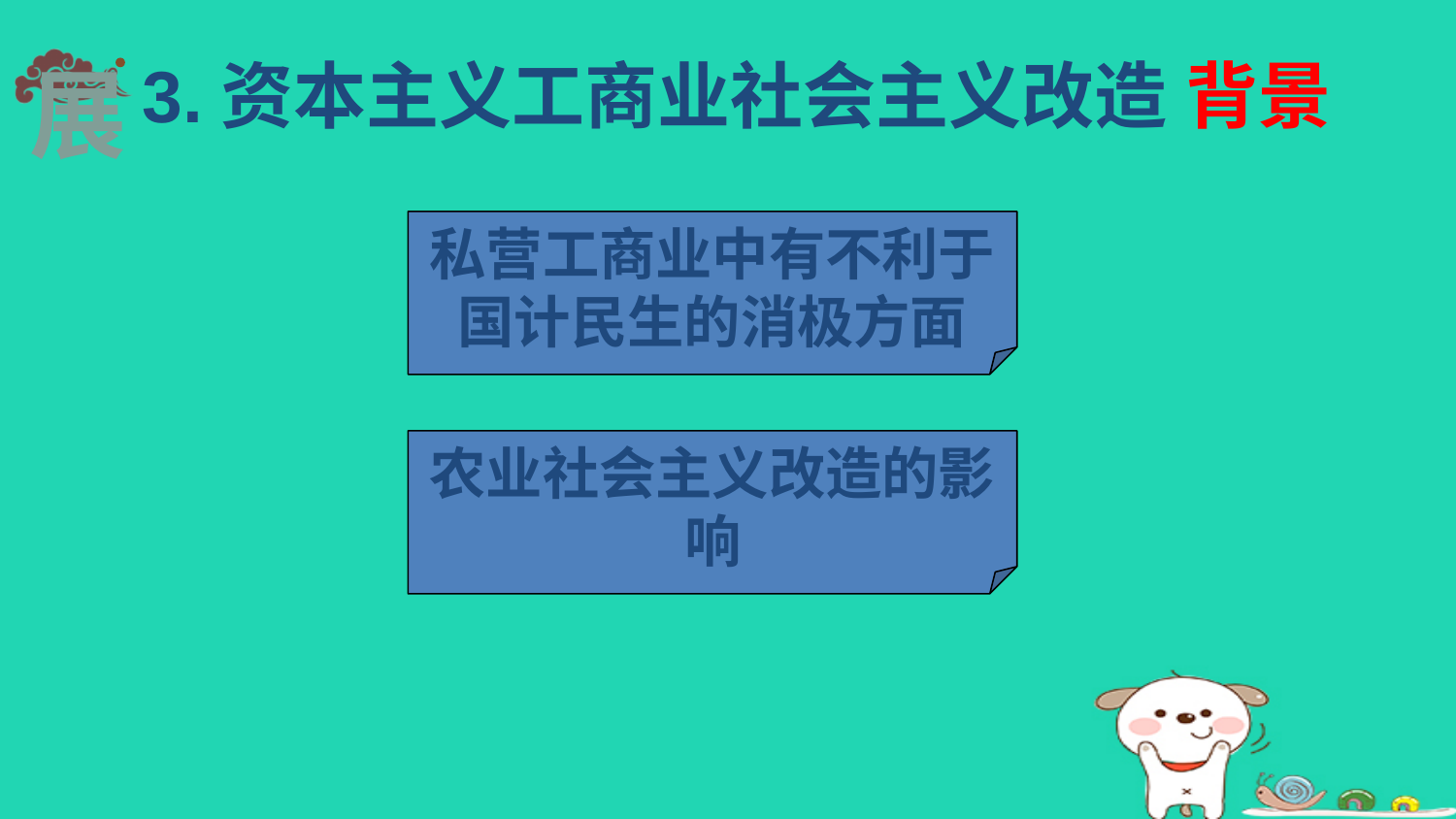

3.资本主义工商业社会主义改造
背景
展
私营工商业中有不利于国计民生的消极方面
农业社会主义改造的影响